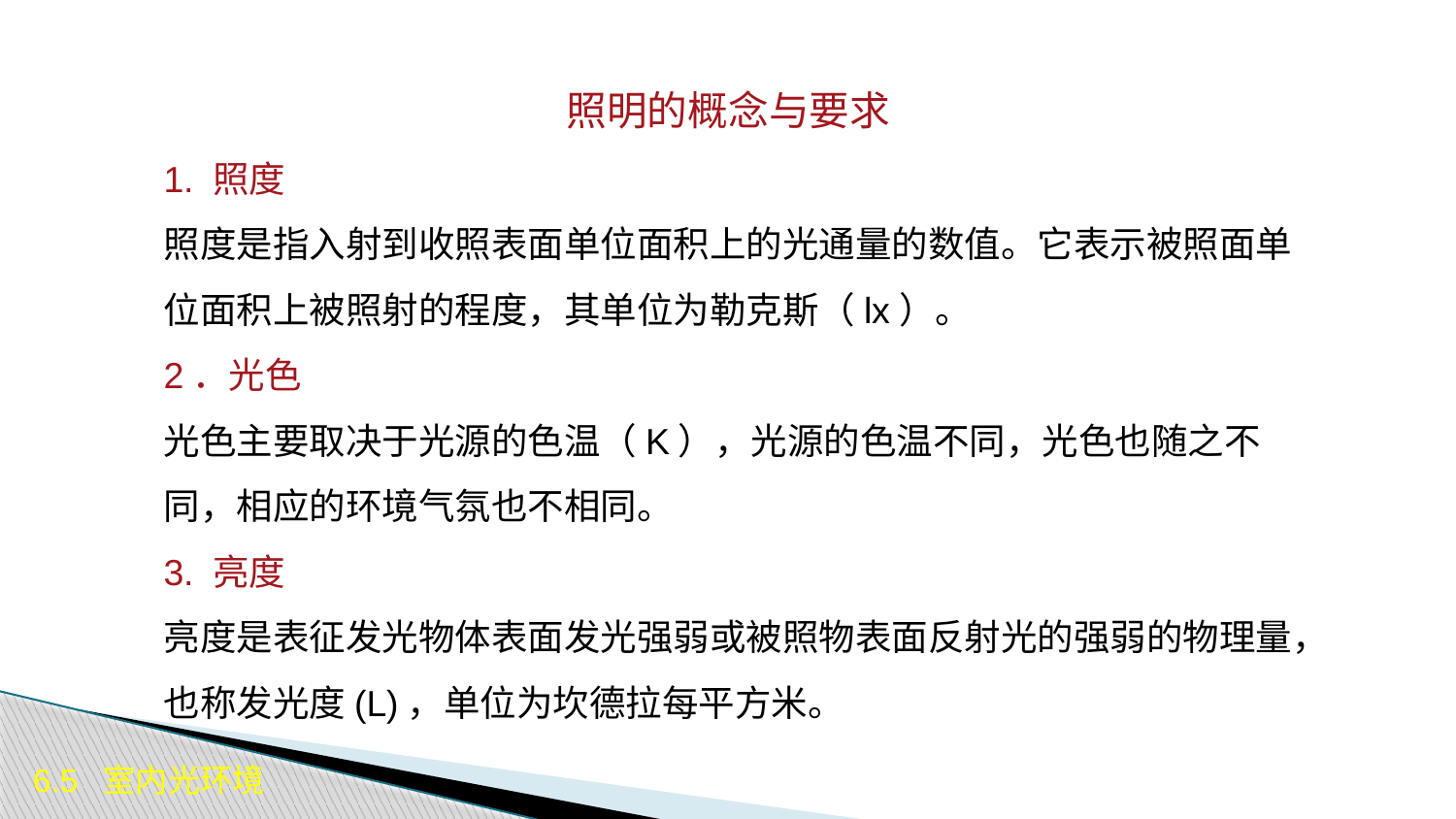

照明的概念与要求
1. 照度
照度是指入射到收照表面单位面积上的光通量的数值。它表示被照面单位面积上被照射的程度，其单位为勒克斯（lx）。
2．光色
光色主要取决于光源的色温（K），光源的色温不同，光色也随之不同，相应的环境气氛也不相同。
3. 亮度
亮度是表征发光物体表面发光强弱或被照物表面反射光的强弱的物理量，也称发光度(L)，单位为坎德拉每平方米。
6.5  室内光环境